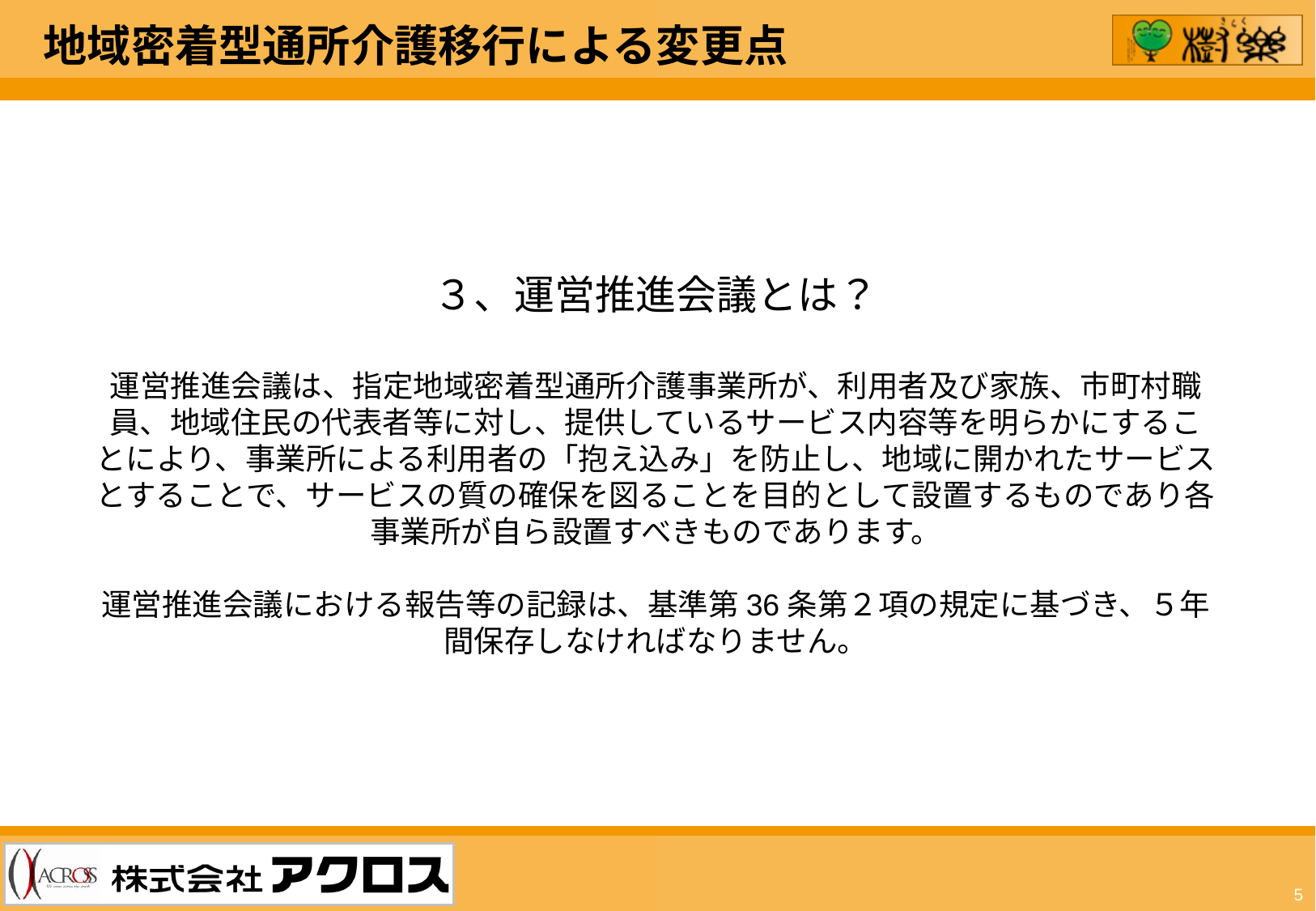

地域密着型通所介護移行による変更点
３、運営推進会議とは？

運営推進会議は、指定地域密着型通所介護事業所が、利用者及び家族、市町村職員、地域住民の代表者等に対し、提供しているサービス内容等を明らかにすることにより、事業所による利用者の「抱え込み」を防止し、地域に開かれたサービスとすることで、サービスの質の確保を図ることを目的として設置するものであり各事業所が自ら設置すべきものであります。

運営推進会議における報告等の記録は、基準第36条第２項の規定に基づき、５年間保存しなければなりません。
5